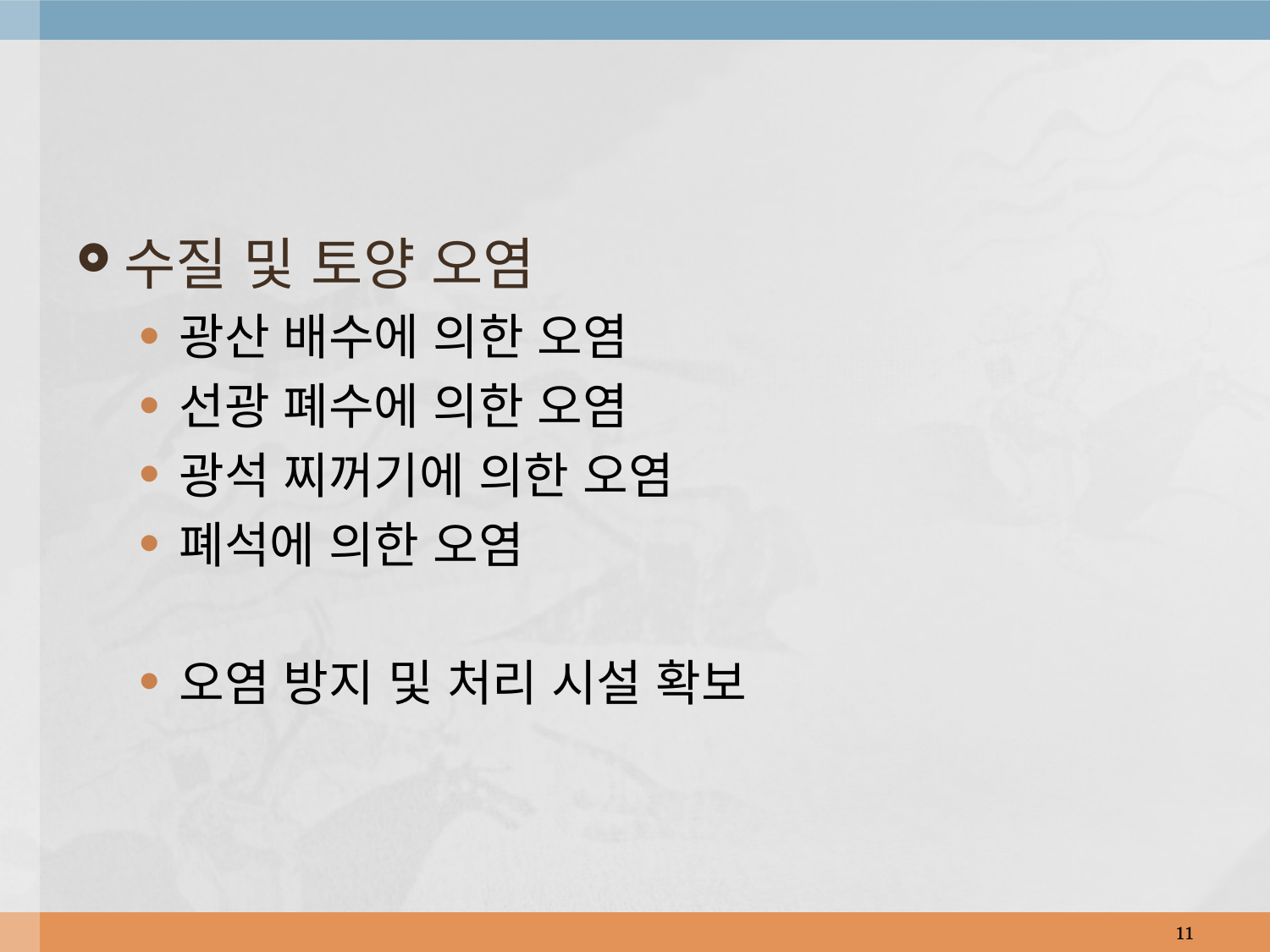

수질 및 토양 오염
광산 배수에 의한 오염
선광 폐수에 의한 오염
광석 찌꺼기에 의한 오염
폐석에 의한 오염

오염 방지 및 처리 시설 확보
11